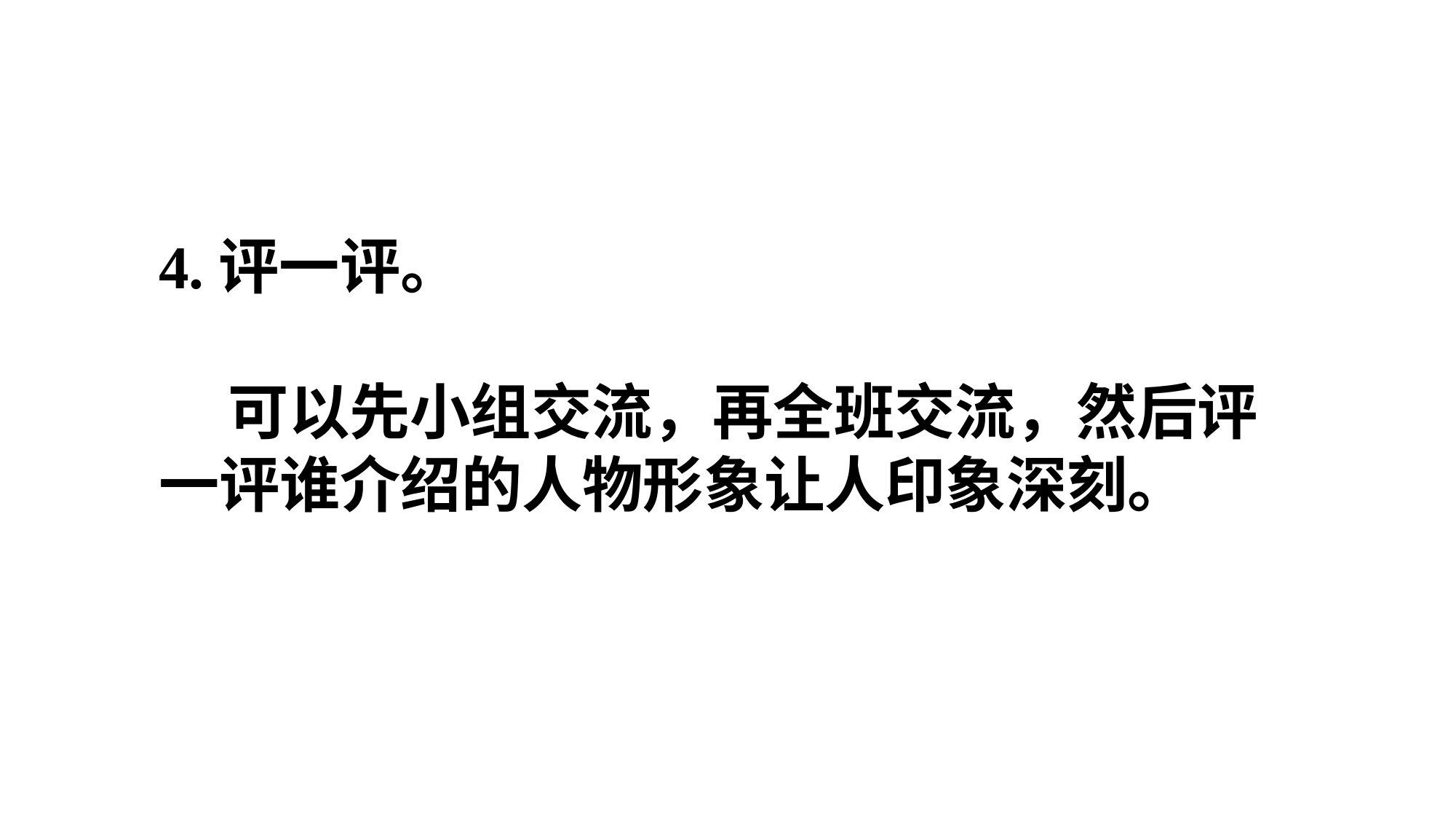

4.评一评。

    可以先小组交流，再全班交流，然后评一评谁介绍的人物形象让人印象深刻。